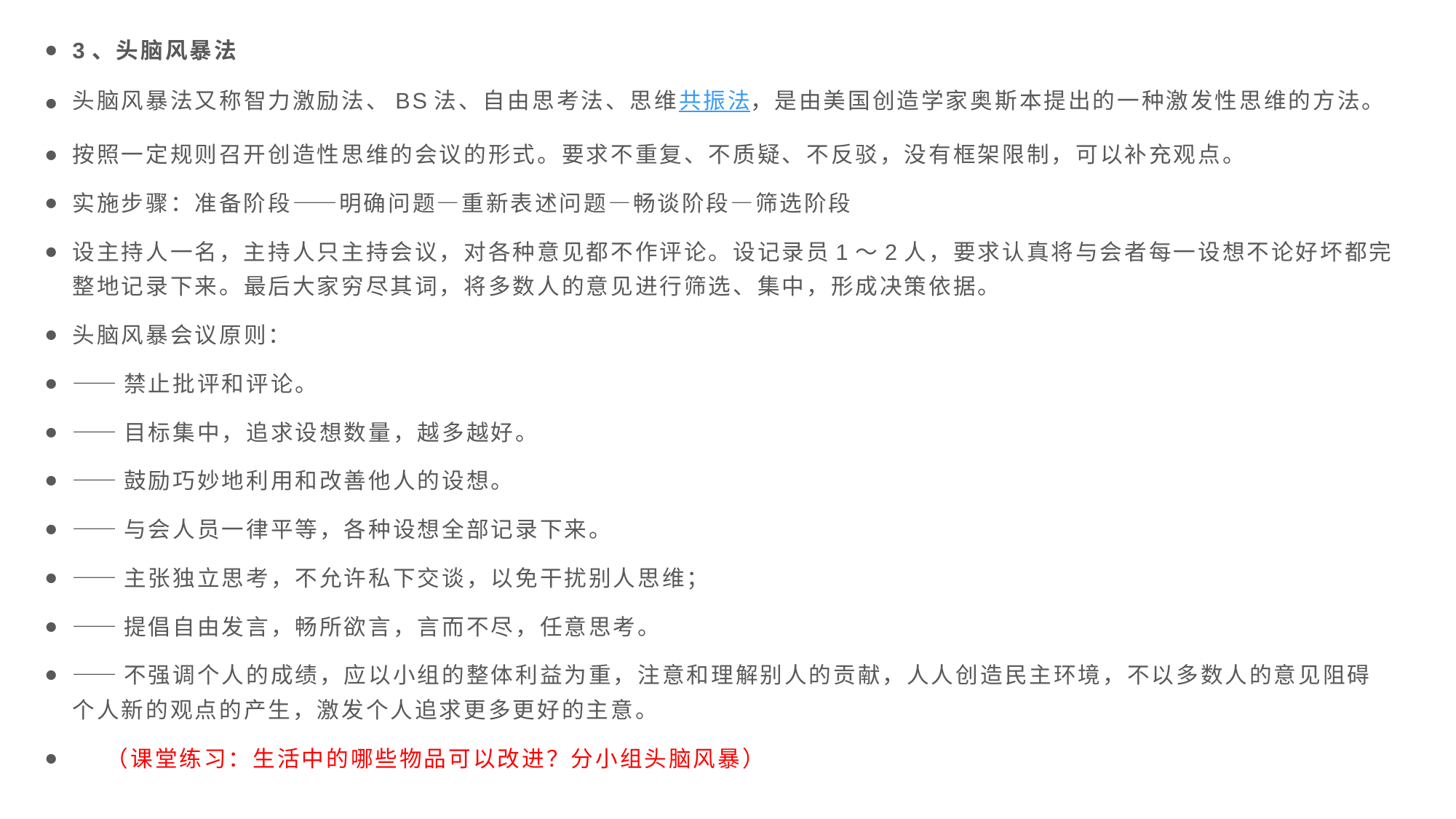

3、头脑风暴法
头脑风暴法又称智力激励法、BS法、自由思考法、思维共振法，是由美国创造学家奥斯本提出的一种激发性思维的方法。
按照一定规则召开创造性思维的会议的形式。要求不重复、不质疑、不反驳，没有框架限制，可以补充观点。
实施步骤：准备阶段——明确问题—重新表述问题—畅谈阶段—筛选阶段
设主持人一名，主持人只主持会议，对各种意见都不作评论。设记录员1～2人，要求认真将与会者每一设想不论好坏都完整地记录下来。最后大家穷尽其词，将多数人的意见进行筛选、集中，形成决策依据。
头脑风暴会议原则：
——禁止批评和评论。
——目标集中，追求设想数量，越多越好。
——鼓励巧妙地利用和改善他人的设想。
——与会人员一律平等，各种设想全部记录下来。
——主张独立思考，不允许私下交谈，以免干扰别人思维；
——提倡自由发言，畅所欲言，言而不尽，任意思考。
——不强调个人的成绩，应以小组的整体利益为重，注意和理解别人的贡献，人人创造民主环境，不以多数人的意见阻碍个人新的观点的产生，激发个人追求更多更好的主意。
    （课堂练习：生活中的哪些物品可以改进？分小组头脑风暴）
16